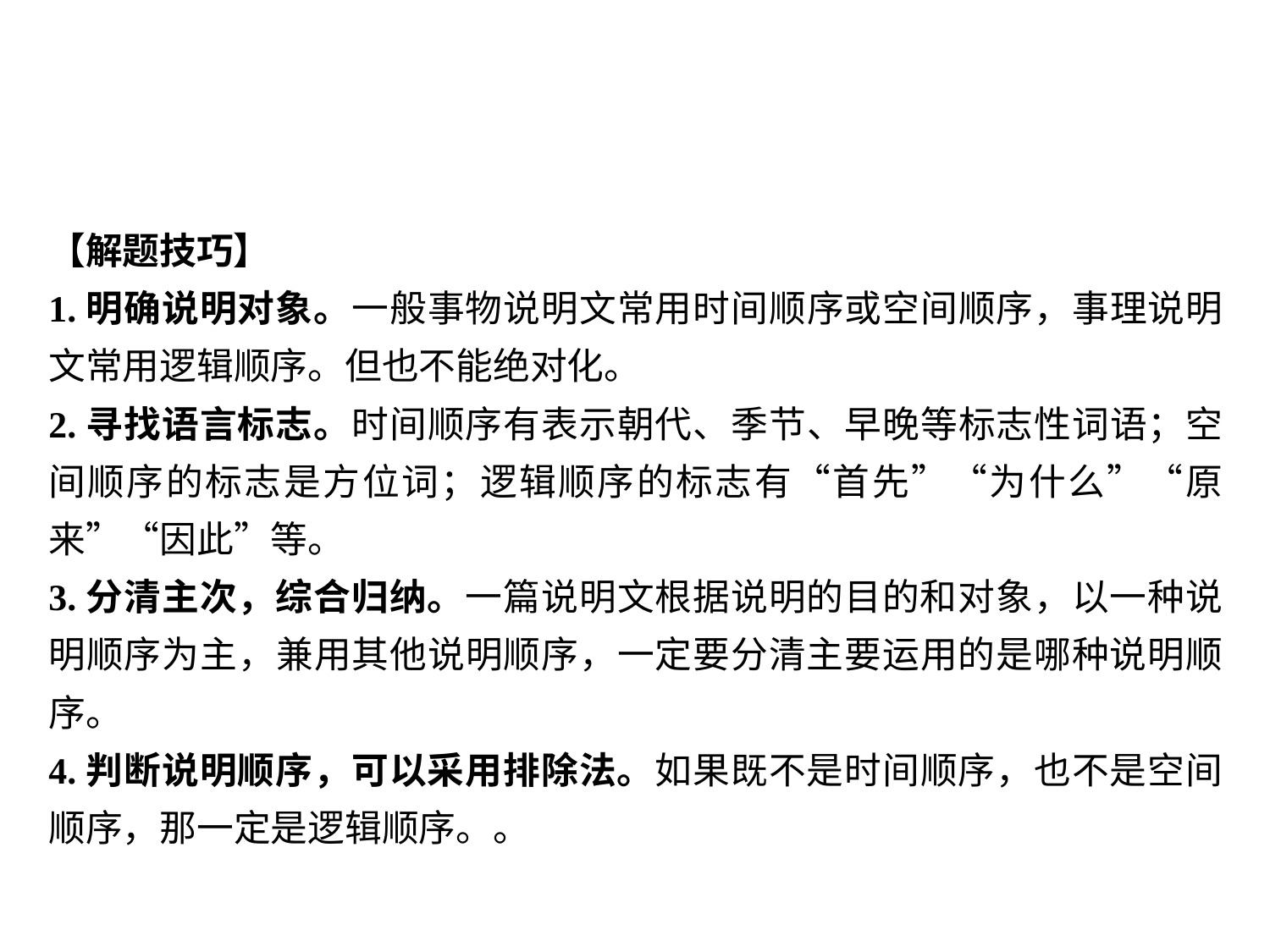

【解题技巧】
1.明确说明对象。一般事物说明文常用时间顺序或空间顺序，事理说明文常用逻辑顺序。但也不能绝对化。
2.寻找语言标志。时间顺序有表示朝代、季节、早晚等标志性词语；空间顺序的标志是方位词；逻辑顺序的标志有“首先”“为什么”“原来”“因此”等。
3.分清主次，综合归纳。一篇说明文根据说明的目的和对象，以一种说明顺序为主，兼用其他说明顺序，一定要分清主要运用的是哪种说明顺序。
4.判断说明顺序，可以采用排除法。如果既不是时间顺序，也不是空间顺序，那一定是逻辑顺序。。